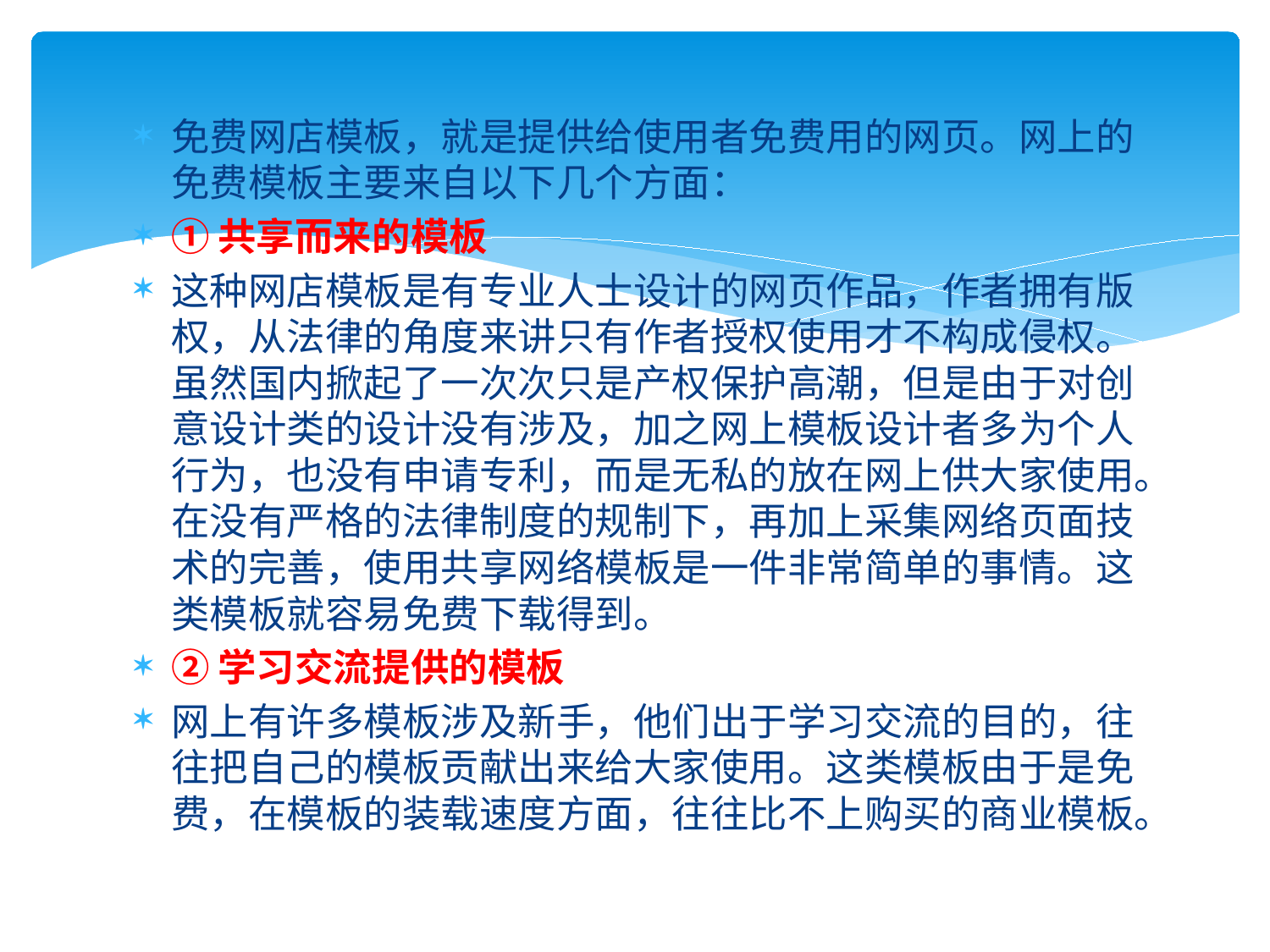

免费网店模板，就是提供给使用者免费用的网页。网上的免费模板主要来自以下几个方面：
①共享而来的模板
这种网店模板是有专业人士设计的网页作品，作者拥有版权，从法律的角度来讲只有作者授权使用才不构成侵权。虽然国内掀起了一次次只是产权保护高潮，但是由于对创意设计类的设计没有涉及，加之网上模板设计者多为个人行为，也没有申请专利，而是无私的放在网上供大家使用。在没有严格的法律制度的规制下，再加上采集网络页面技术的完善，使用共享网络模板是一件非常简单的事情。这类模板就容易免费下载得到。
②学习交流提供的模板
网上有许多模板涉及新手，他们出于学习交流的目的，往往把自己的模板贡献出来给大家使用。这类模板由于是免费，在模板的装载速度方面，往往比不上购买的商业模板。